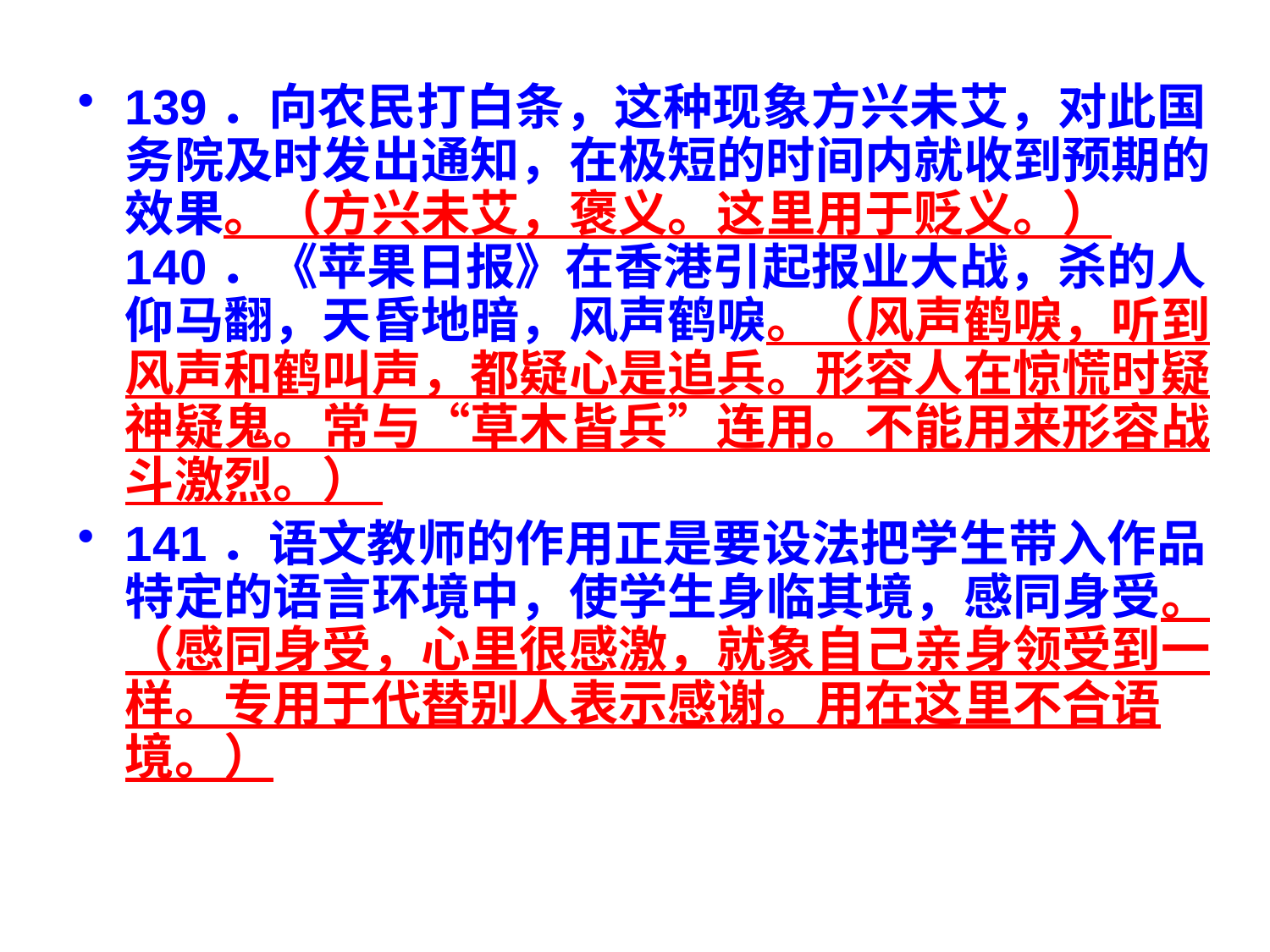

139．向农民打白条，这种现象方兴未艾，对此国务院及时发出通知，在极短的时间内就收到预期的效果。（方兴未艾，褒义。这里用于贬义。）
140．《苹果日报》在香港引起报业大战，杀的人仰马翻，天昏地暗，风声鹤唳。（风声鹤唳，听到风声和鹤叫声，都疑心是追兵。形容人在惊慌时疑神疑鬼。常与“草木皆兵”连用。不能用来形容战斗激烈。）
141．语文教师的作用正是要设法把学生带入作品特定的语言环境中，使学生身临其境，感同身受。（感同身受，心里很感激，就象自己亲身领受到一样。专用于代替别人表示感谢。用在这里不合语境。）